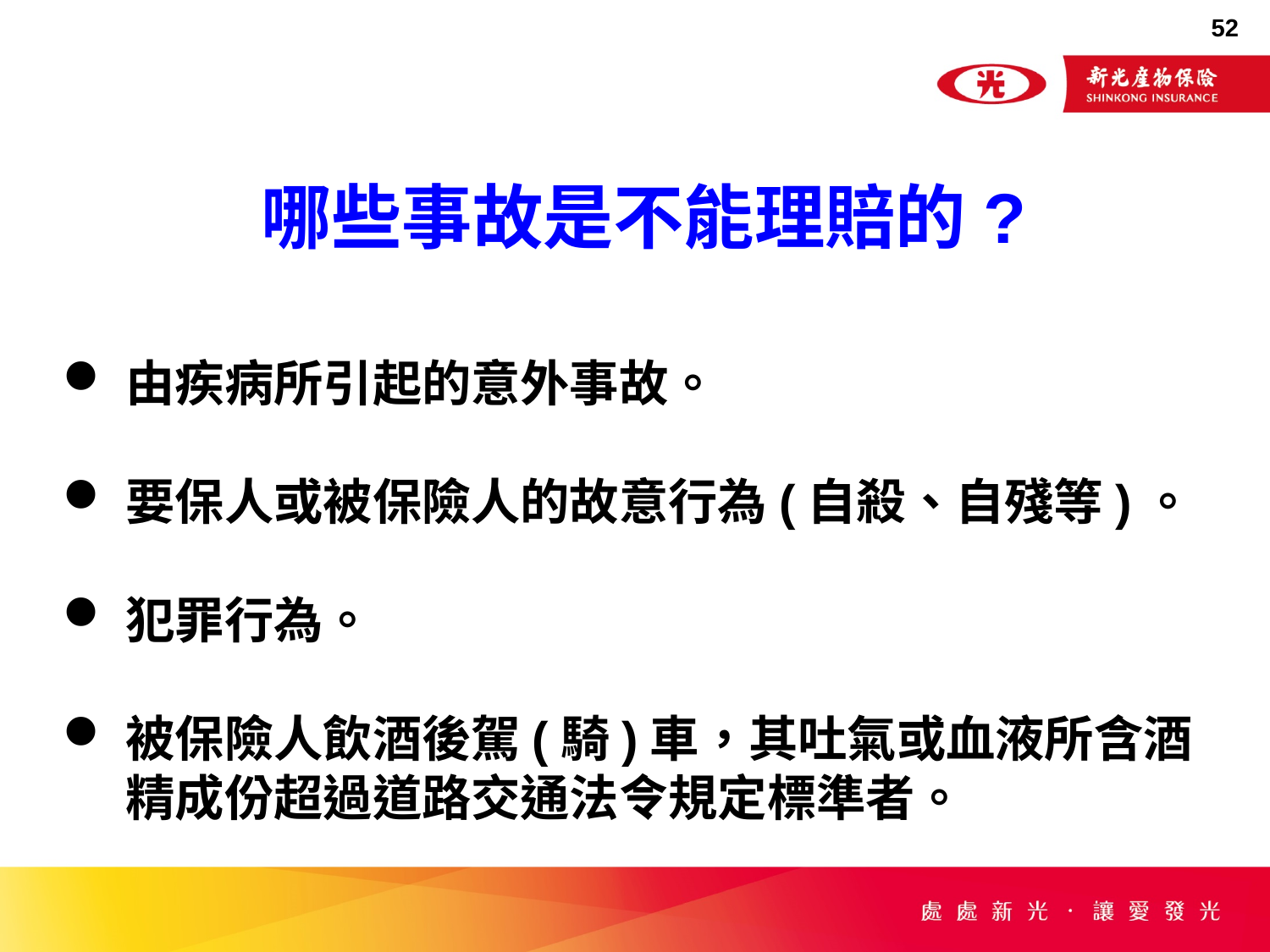

哪些事故是不能理賠的?
由疾病所引起的意外事故。

要保人或被保險人的故意行為(自殺、自殘等)。

犯罪行為。

被保險人飲酒後駕(騎)車，其吐氣或血液所含酒精成份超過道路交通法令規定標準者。